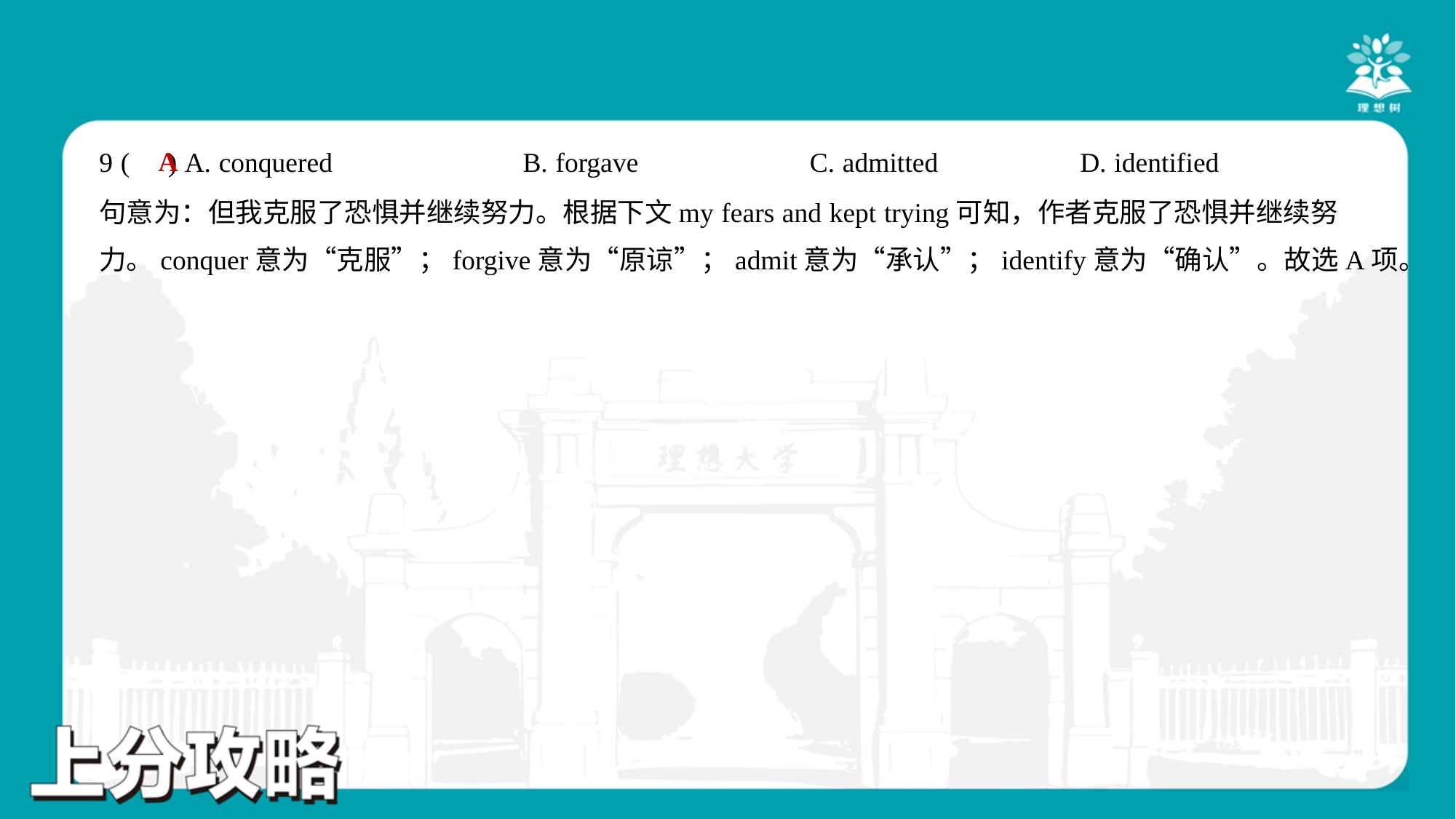

A
9 (     ) A. conquered	B. forgave	C. admitted	D. identified
句意为：但我克服了恐惧并继续努力。根据下文my fears and kept trying可知，作者克服了恐惧并继续努
力。conquer意为“克服”；forgive意为“原谅”；admit意为“承认”；identify意为“确认”。故选A项。